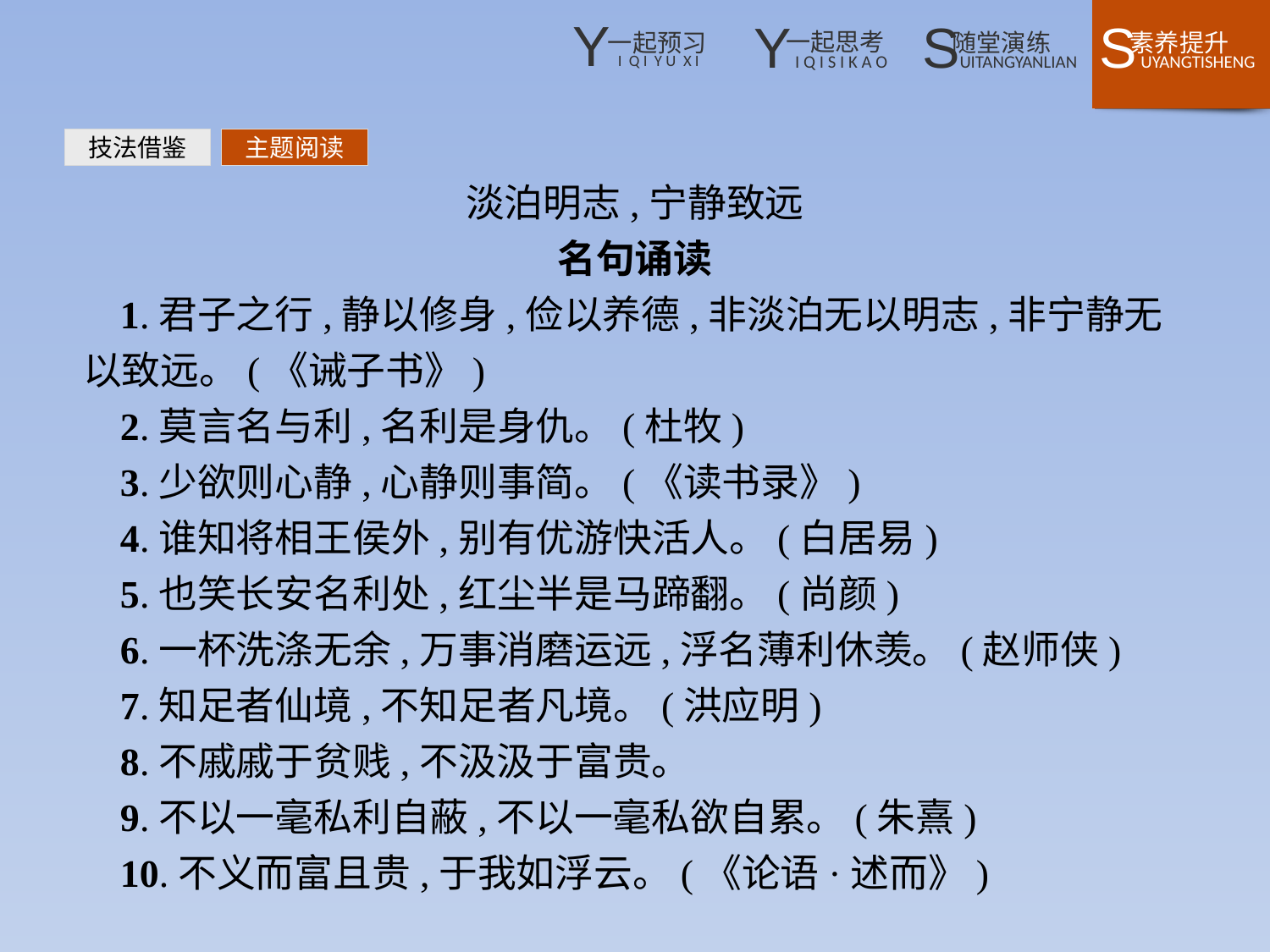

技法借鉴
主题阅读
淡泊明志,宁静致远
名句诵读
1.君子之行,静以修身,俭以养德,非淡泊无以明志,非宁静无以致远。(《诫子书》)
2.莫言名与利,名利是身仇。(杜牧)
3.少欲则心静,心静则事简。(《读书录》)
4.谁知将相王侯外,别有优游快活人。(白居易)
5.也笑长安名利处,红尘半是马蹄翻。(尚颜)
6.一杯洗涤无余,万事消磨运远,浮名薄利休羡。(赵师侠)
7.知足者仙境,不知足者凡境。(洪应明)
8.不戚戚于贫贱,不汲汲于富贵。
9.不以一毫私利自蔽,不以一毫私欲自累。(朱熹)
10.不义而富且贵,于我如浮云。(《论语·述而》)